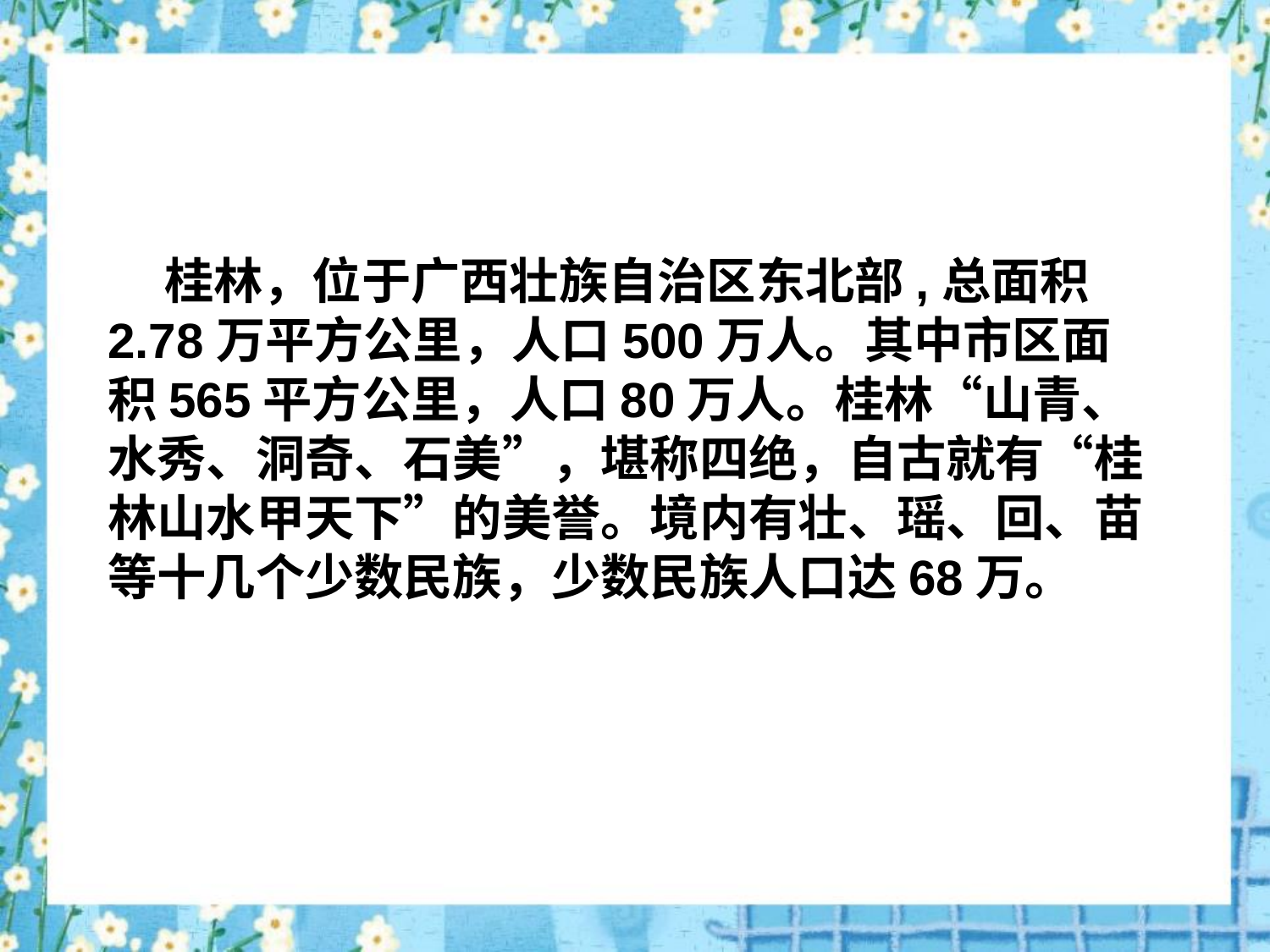

桂林，位于广西壮族自治区东北部,总面积2.78万平方公里，人口500万人。其中市区面积565平方公里，人口80万人。桂林“山青、水秀、洞奇、石美”，堪称四绝，自古就有“桂林山水甲天下”的美誉。境内有壮、瑶、回、苗等十几个少数民族，少数民族人口达68万。